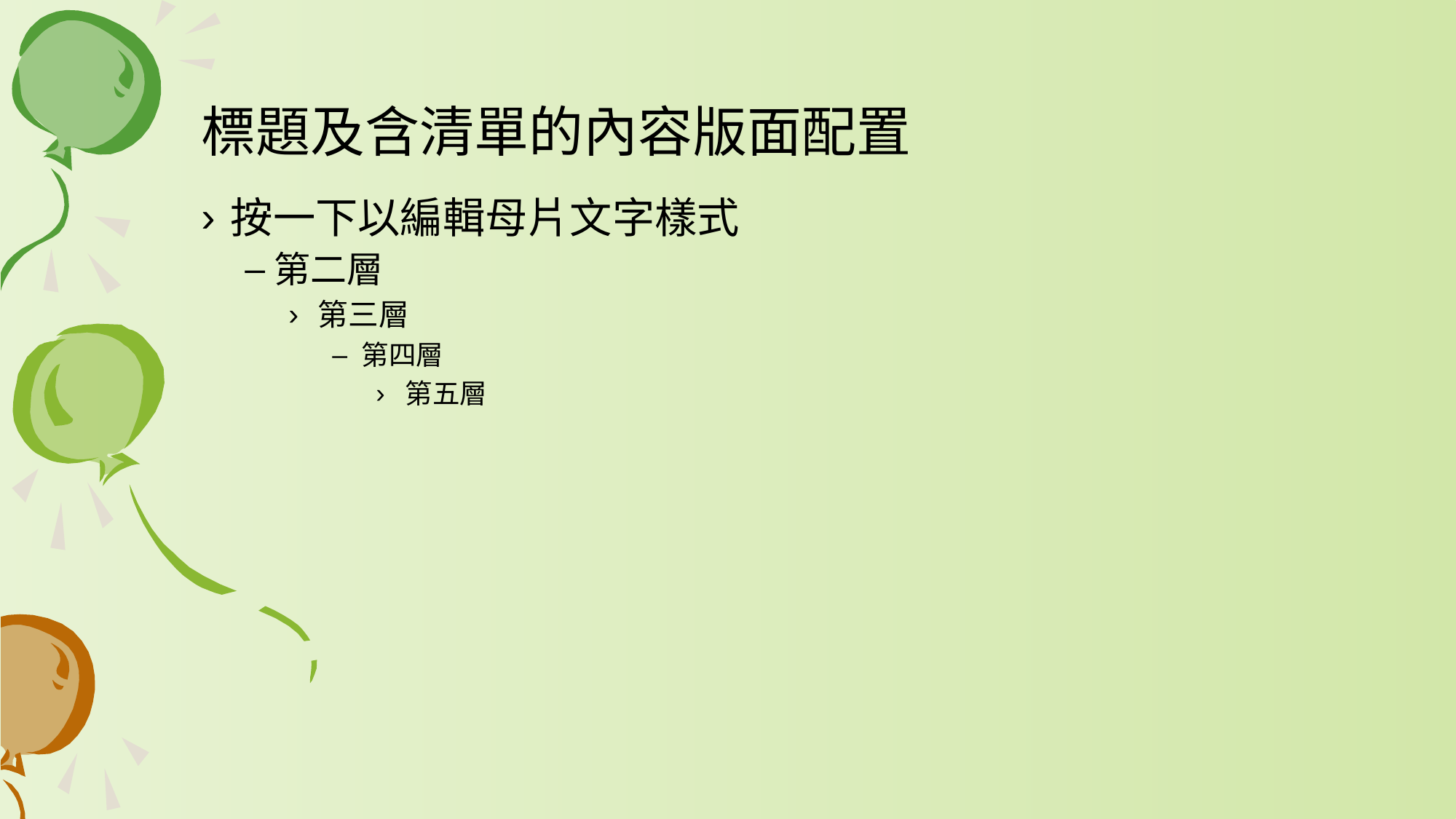

# 標題及含清單的內容版面配置
按一下以編輯母片文字樣式
第二層
第三層
第四層
第五層